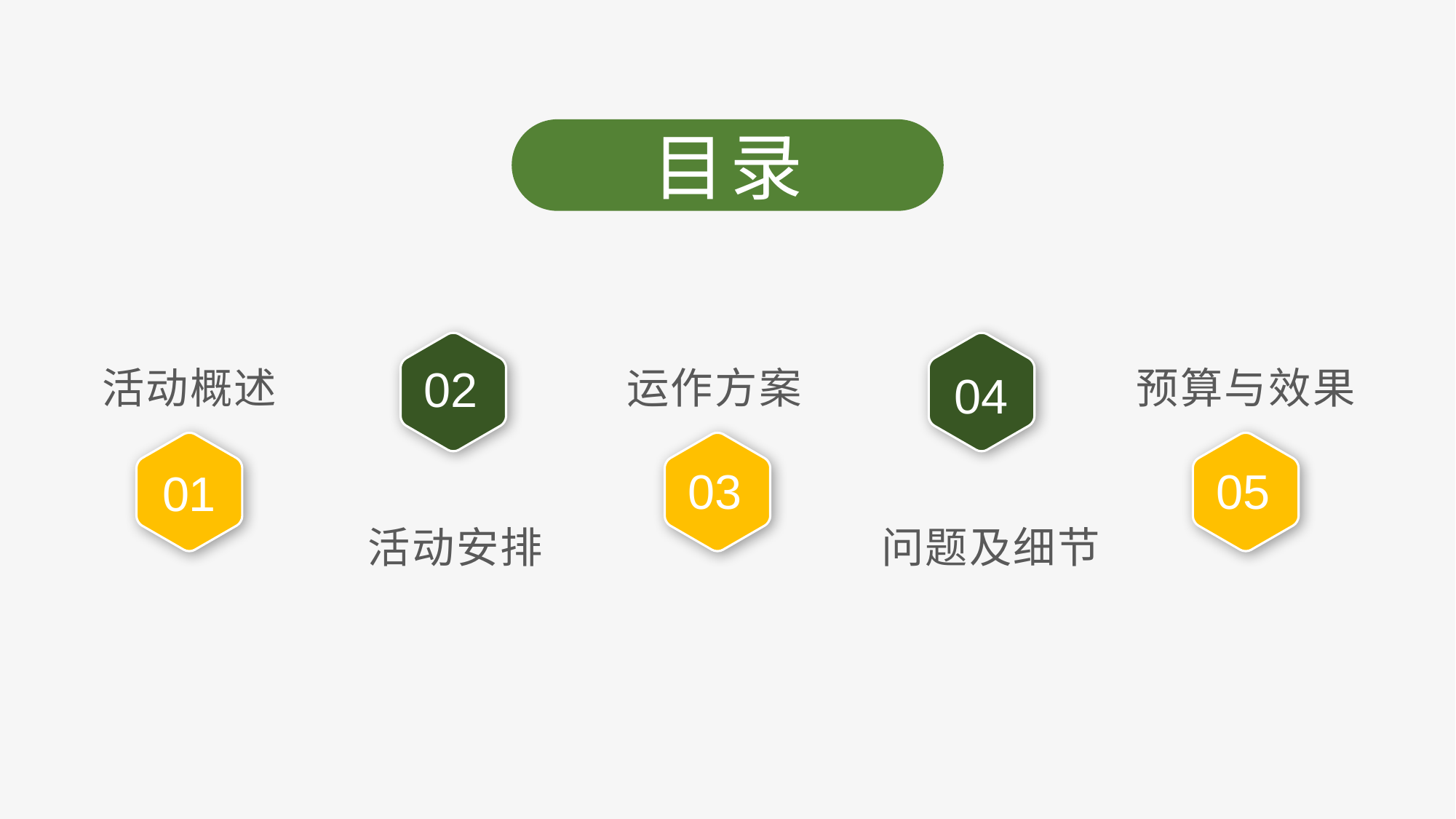

目录
活动概述
运作方案
预算与效果

02

04

01

03

05
活动安排
问题及细节